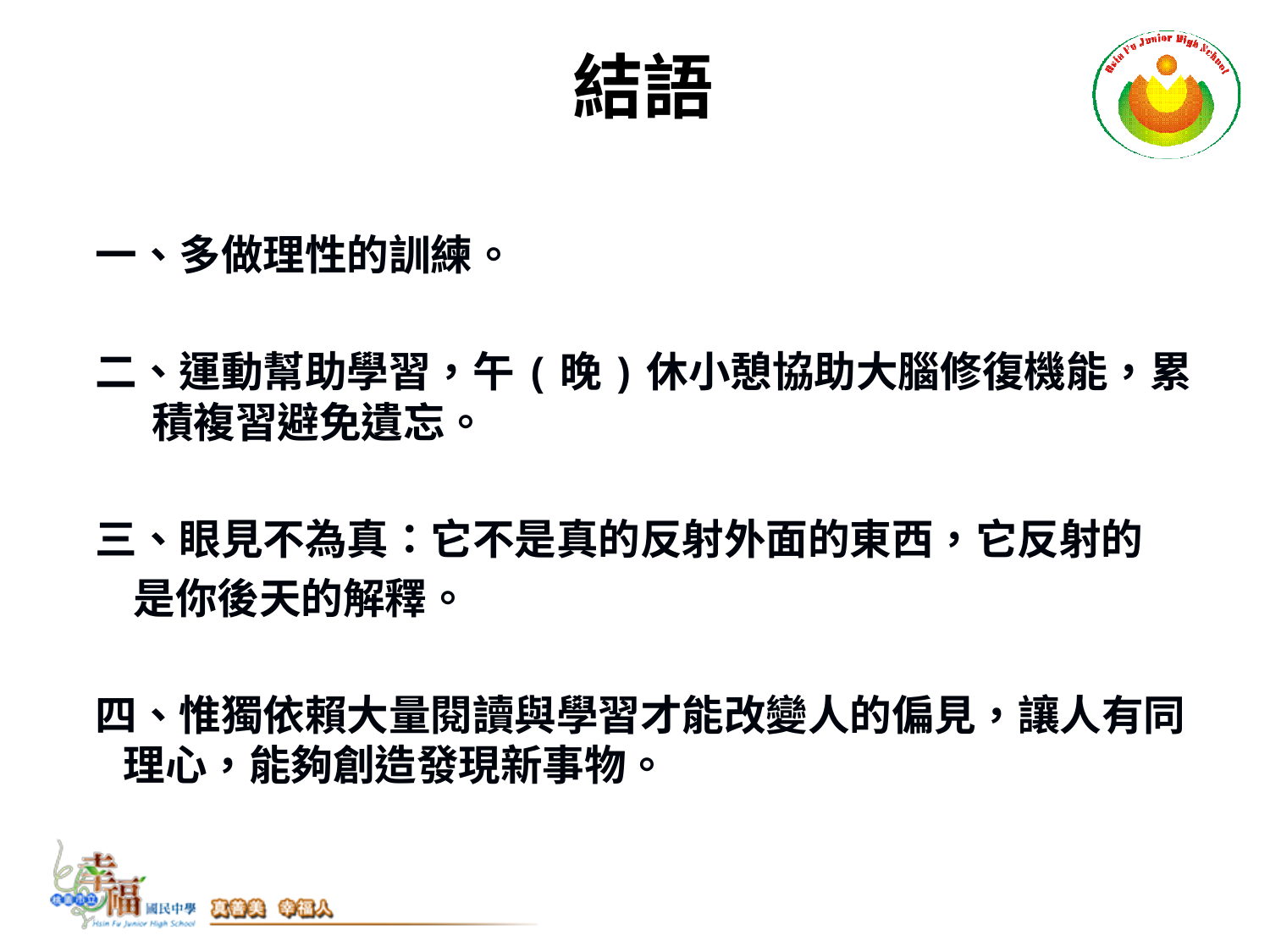

結語
 一、多做理性的訓練。

 二、運動幫助學習，午(晚)休小憩協助大腦修復機能，累
   積複習避免遺忘。

 三、眼見不為真：它不是真的反射外面的東西，它反射的
     是你後天的解釋。

 四、惟獨依賴大量閱讀與學習才能改變人的偏見，讓人有同理心，能夠創造發現新事物。